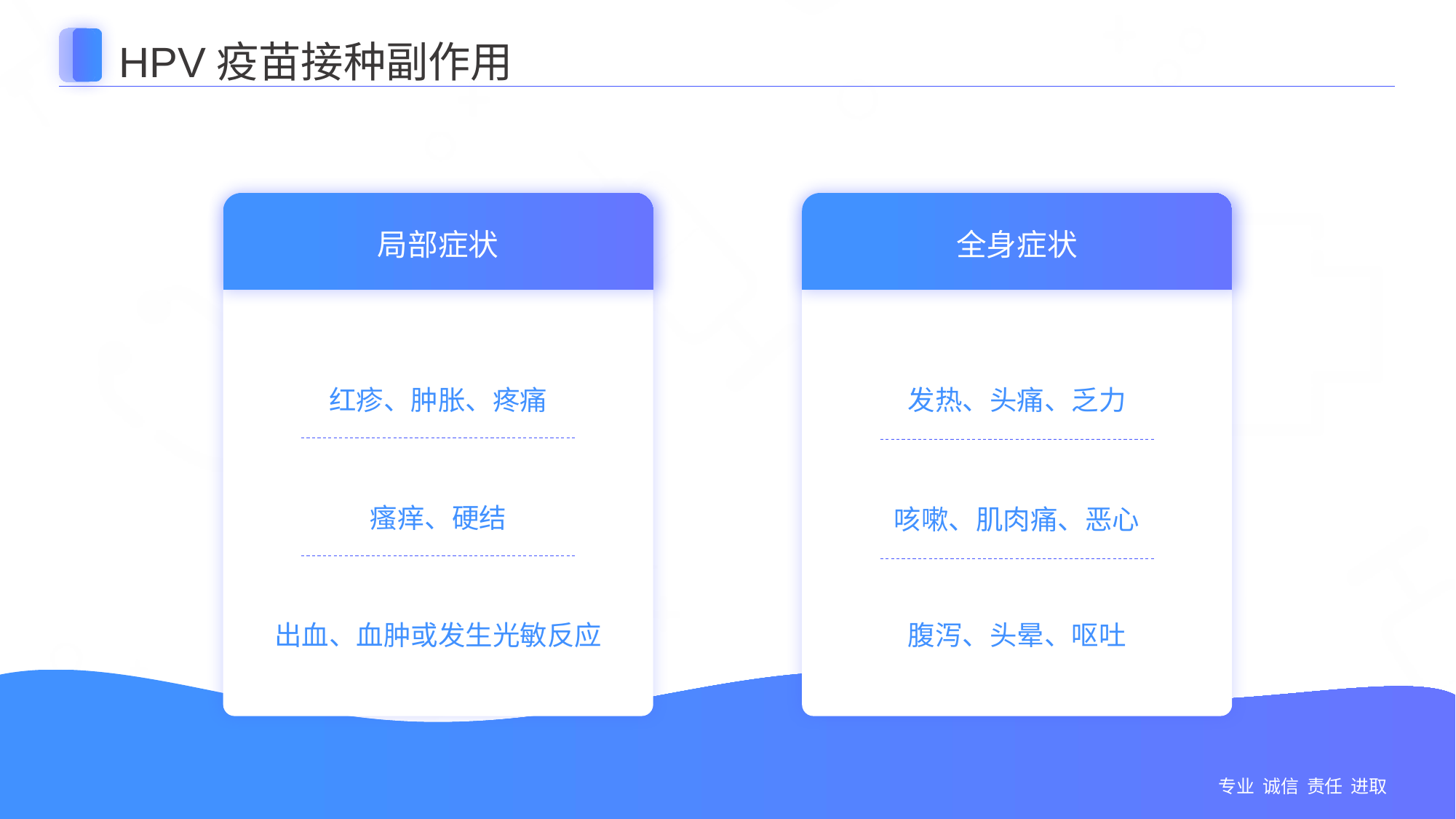

HPV疫苗接种副作用
局部症状
全身症状

红疹、肿胀、疼痛
发热、头痛、乏力
瘙痒、硬结
咳嗽、肌肉痛、恶心
出血、血肿或发生光敏反应
腹泻、头晕、呕吐